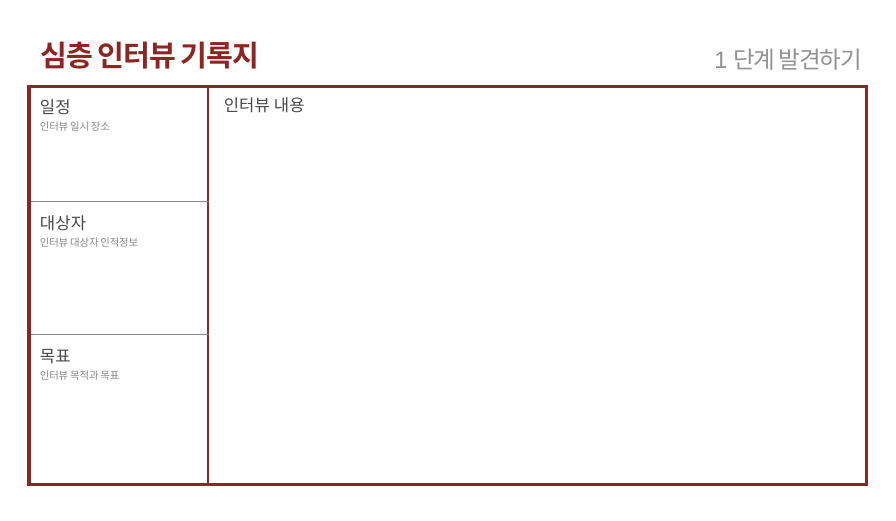

심층 인터뷰 기록지
1단계 발견하기
| 일정 인터뷰 일시 장소 |
| --- |
| 대상자 인터뷰 대상자 인적정보 |
| 목표 인터뷰 목적과 목표 |

인터뷰 내용
| 작성일자 |  |  |  |  |  |  |
| --- | --- | --- | --- | --- | --- | --- |
| 장소 |  |  |  |  |  |  |
| 역할분담 |  |  |  |  |  |  |
| 대상자 |  |  |  |  |  |  |
| 인터뷰 준비물 |  |  |  |  |  |  |